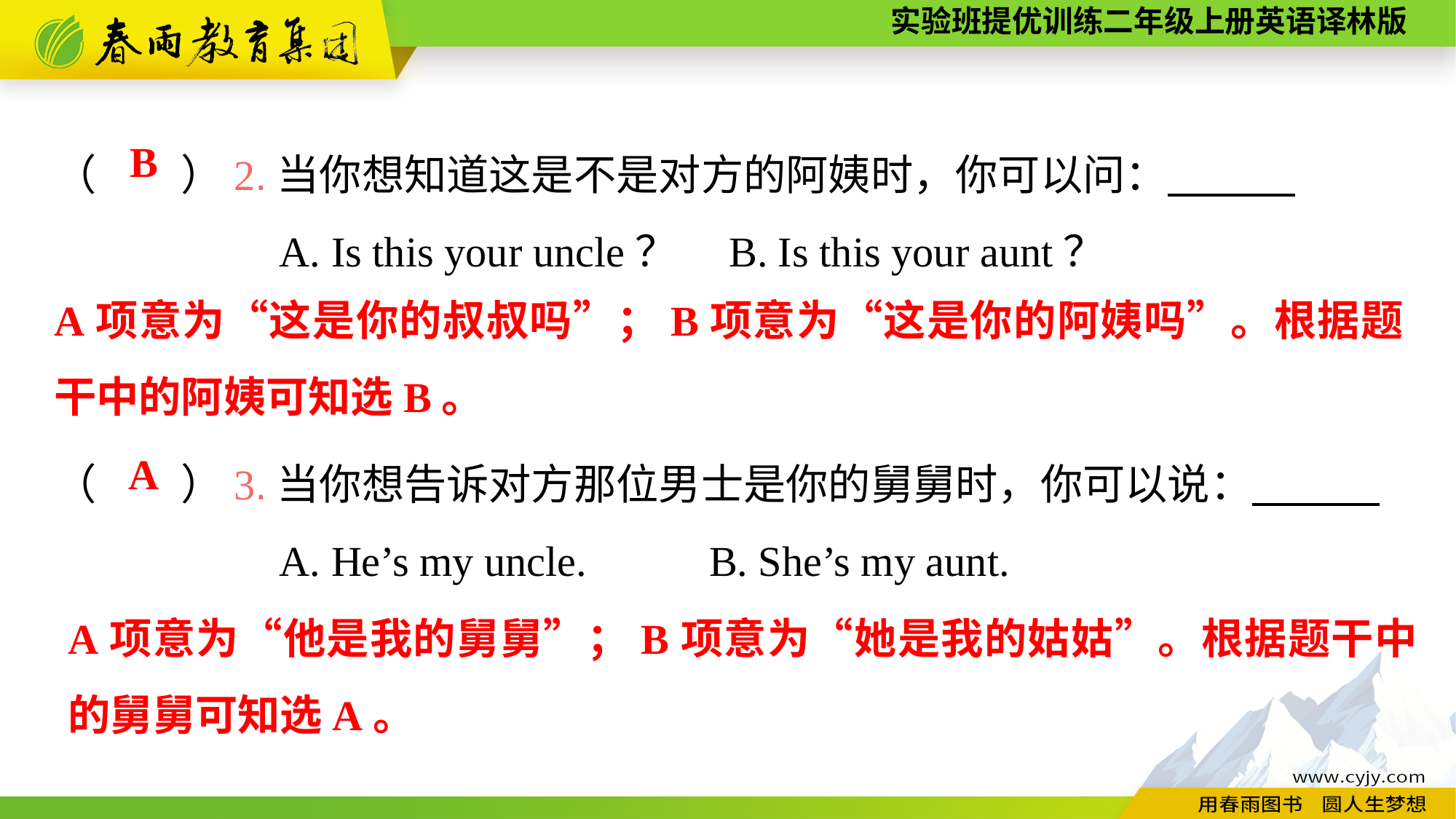

（　　）2.当你想知道这是不是对方的阿姨时，你可以问：
A. Is this your uncle？	 B. Is this your aunt？
B
A项意为“这是你的叔叔吗”；B项意为“这是你的阿姨吗”。根据题干中的阿姨可知选B。
（　　）3.当你想告诉对方那位男士是你的舅舅时，你可以说：
A. He’s my uncle.		B. She’s my aunt.
A
A项意为“他是我的舅舅”；B项意为“她是我的姑姑”。根据题干中的舅舅可知选A。